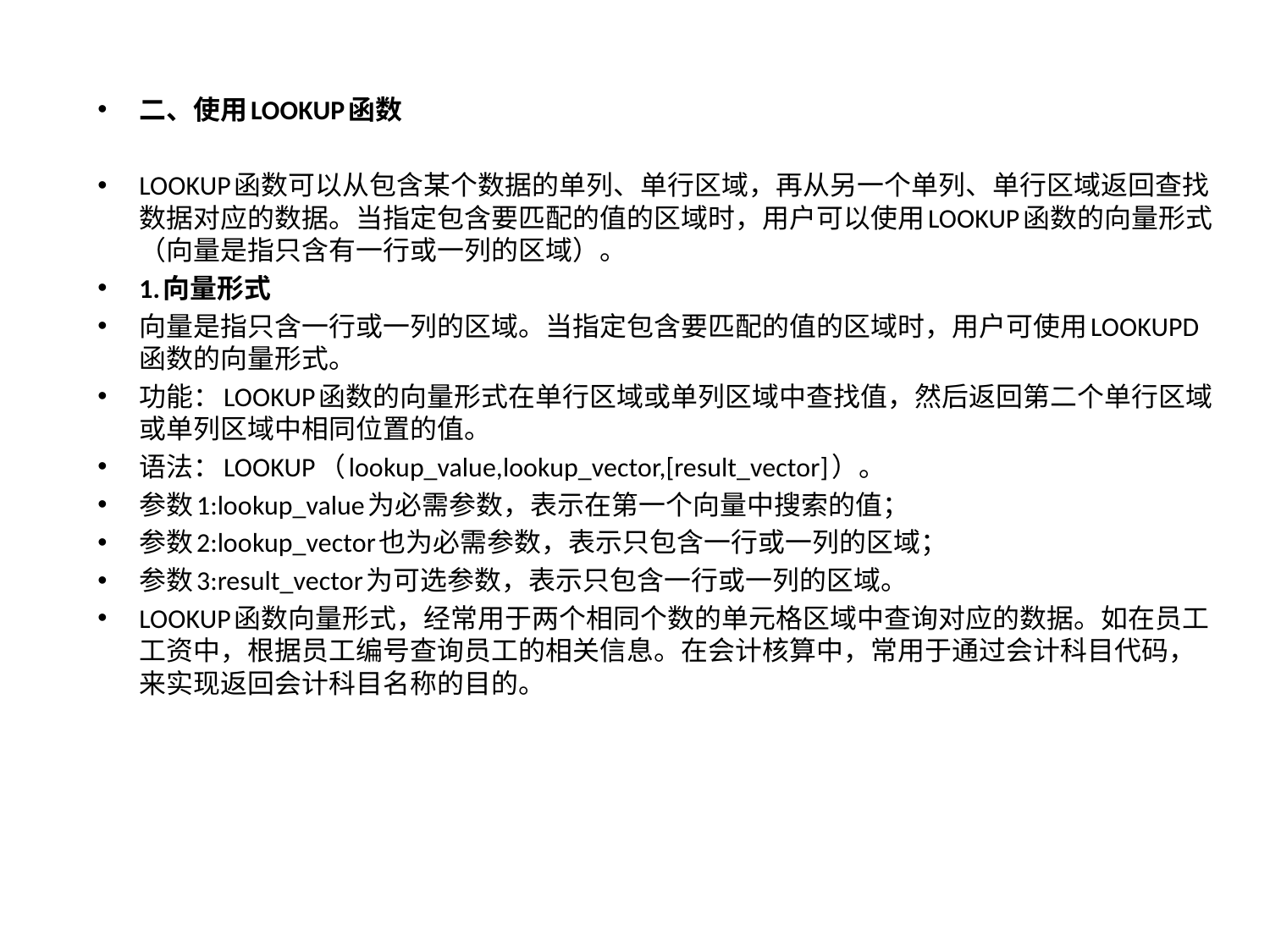

二、使用LOOKUP函数

LOOKUP函数可以从包含某个数据的单列、单行区域，再从另一个单列、单行区域返回查找数据对应的数据。当指定包含要匹配的值的区域时，用户可以使用LOOKUP函数的向量形式（向量是指只含有一行或一列的区域）。
1.向量形式
向量是指只含一行或一列的区域。当指定包含要匹配的值的区域时，用户可使用LOOKUPD函数的向量形式。
功能：LOOKUP函数的向量形式在单行区域或单列区域中查找值，然后返回第二个单行区域或单列区域中相同位置的值。
语法：LOOKUP（lookup_value,lookup_vector,[result_vector]）。
参数1:lookup_value为必需参数，表示在第一个向量中搜索的值；
参数2:lookup_vector也为必需参数，表示只包含一行或一列的区域；
参数3:result_vector为可选参数，表示只包含一行或一列的区域。
LOOKUP函数向量形式，经常用于两个相同个数的单元格区域中查询对应的数据。如在员工工资中，根据员工编号查询员工的相关信息。在会计核算中，常用于通过会计科目代码，来实现返回会计科目名称的目的。